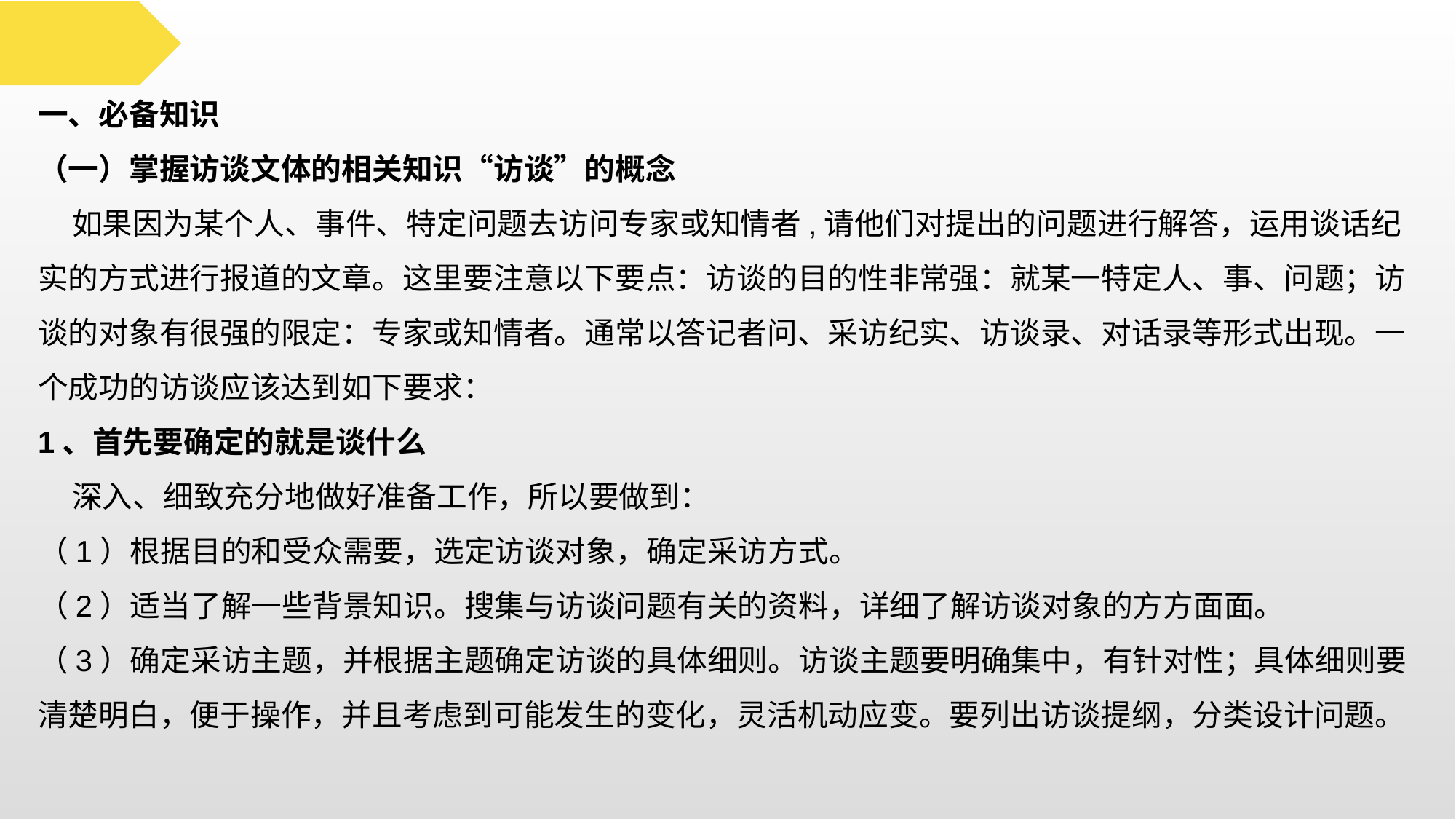

一、必备知识
（一）掌握访谈文体的相关知识“访谈”的概念
    如果因为某个人、事件、特定问题去访问专家或知情者,请他们对提出的问题进行解答，运用谈话纪实的方式进行报道的文章。这里要注意以下要点：访谈的目的性非常强：就某一特定人、事、问题；访谈的对象有很强的限定：专家或知情者。通常以答记者问、采访纪实、访谈录、对话录等形式出现。一个成功的访谈应该达到如下要求：
1、首先要确定的就是谈什么
    深入、细致充分地做好准备工作，所以要做到：
（1）根据目的和受众需要，选定访谈对象，确定采访方式。
（2）适当了解一些背景知识。搜集与访谈问题有关的资料，详细了解访谈对象的方方面面。
（3）确定采访主题，并根据主题确定访谈的具体细则。访谈主题要明确集中，有针对性；具体细则要清楚明白，便于操作，并且考虑到可能发生的变化，灵活机动应变。要列出访谈提纲，分类设计问题。